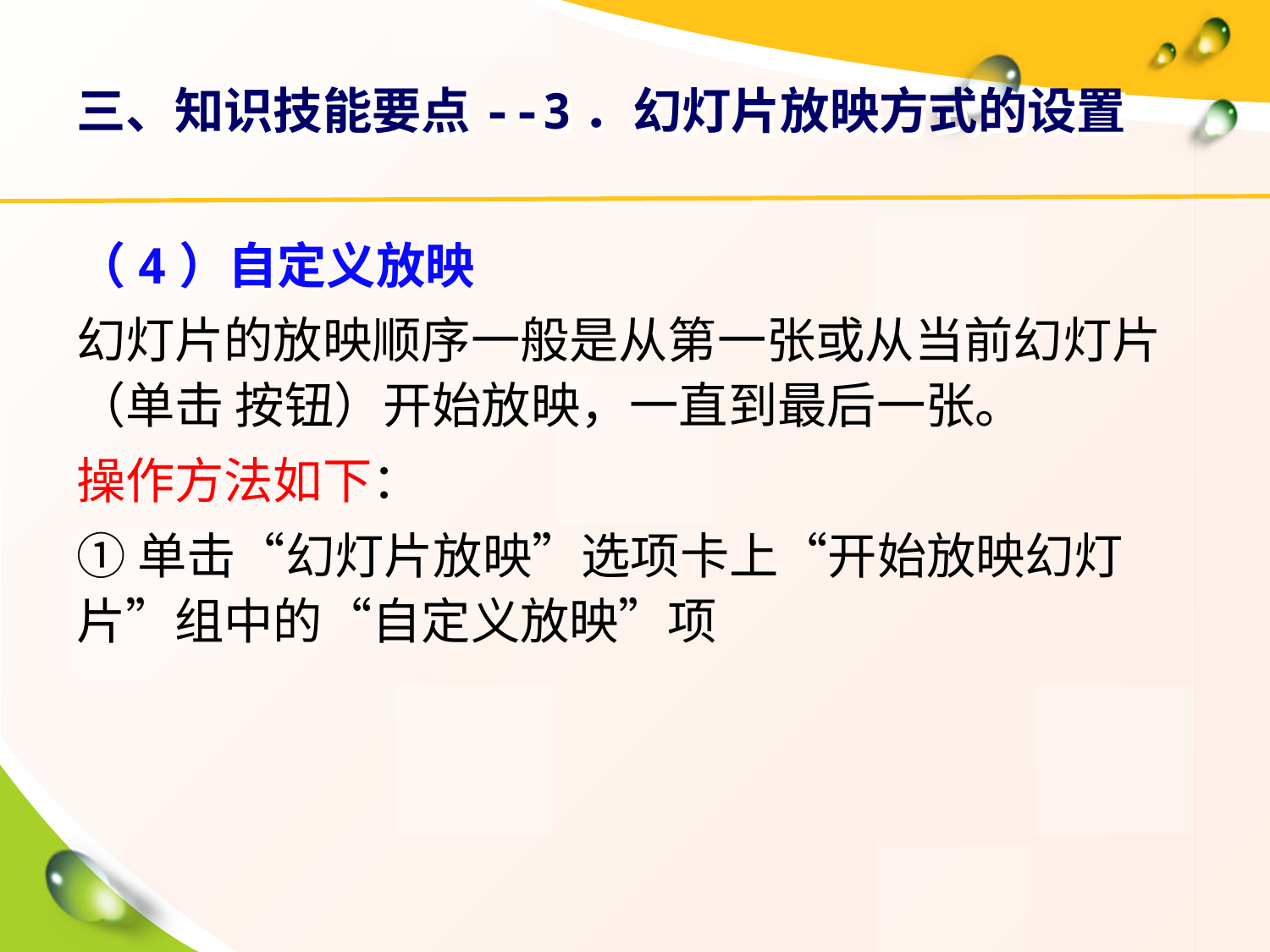

# 三、知识技能要点--3．幻灯片放映方式的设置
（4）自定义放映
幻灯片的放映顺序一般是从第一张或从当前幻灯片（单击 按钮）开始放映，一直到最后一张。
操作方法如下：
①单击“幻灯片放映”选项卡上“开始放映幻灯片”组中的“自定义放映”项